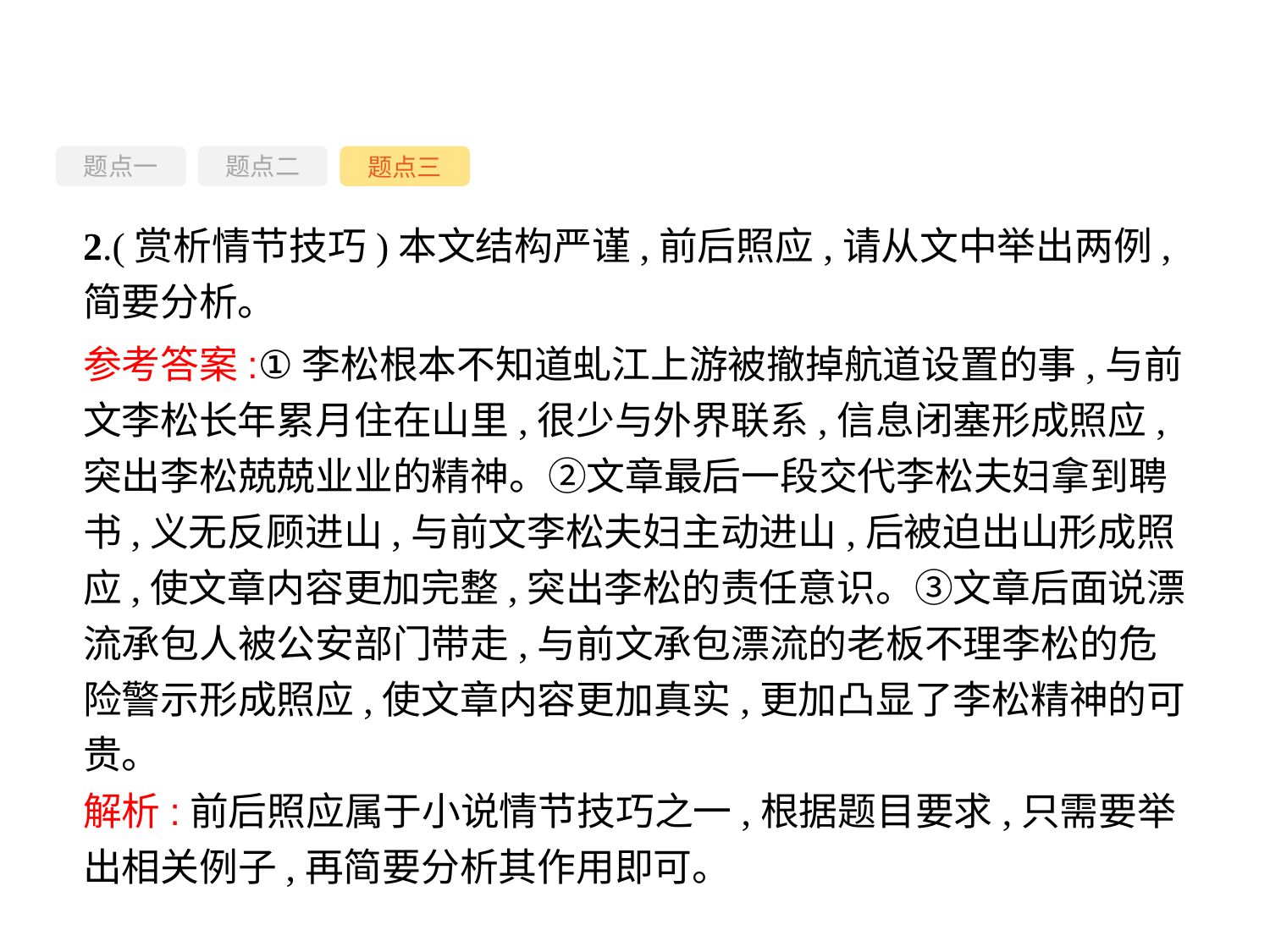

题点一
题点三
题点二
2.(赏析情节技巧)本文结构严谨,前后照应,请从文中举出两例,简要分析。
参考答案:①李松根本不知道虬江上游被撤掉航道设置的事,与前文李松长年累月住在山里,很少与外界联系,信息闭塞形成照应,突出李松兢兢业业的精神。②文章最后一段交代李松夫妇拿到聘书,义无反顾进山,与前文李松夫妇主动进山,后被迫出山形成照应,使文章内容更加完整,突出李松的责任意识。③文章后面说漂流承包人被公安部门带走,与前文承包漂流的老板不理李松的危险警示形成照应,使文章内容更加真实,更加凸显了李松精神的可贵。
解析:前后照应属于小说情节技巧之一,根据题目要求,只需要举出相关例子,再简要分析其作用即可。
-132-